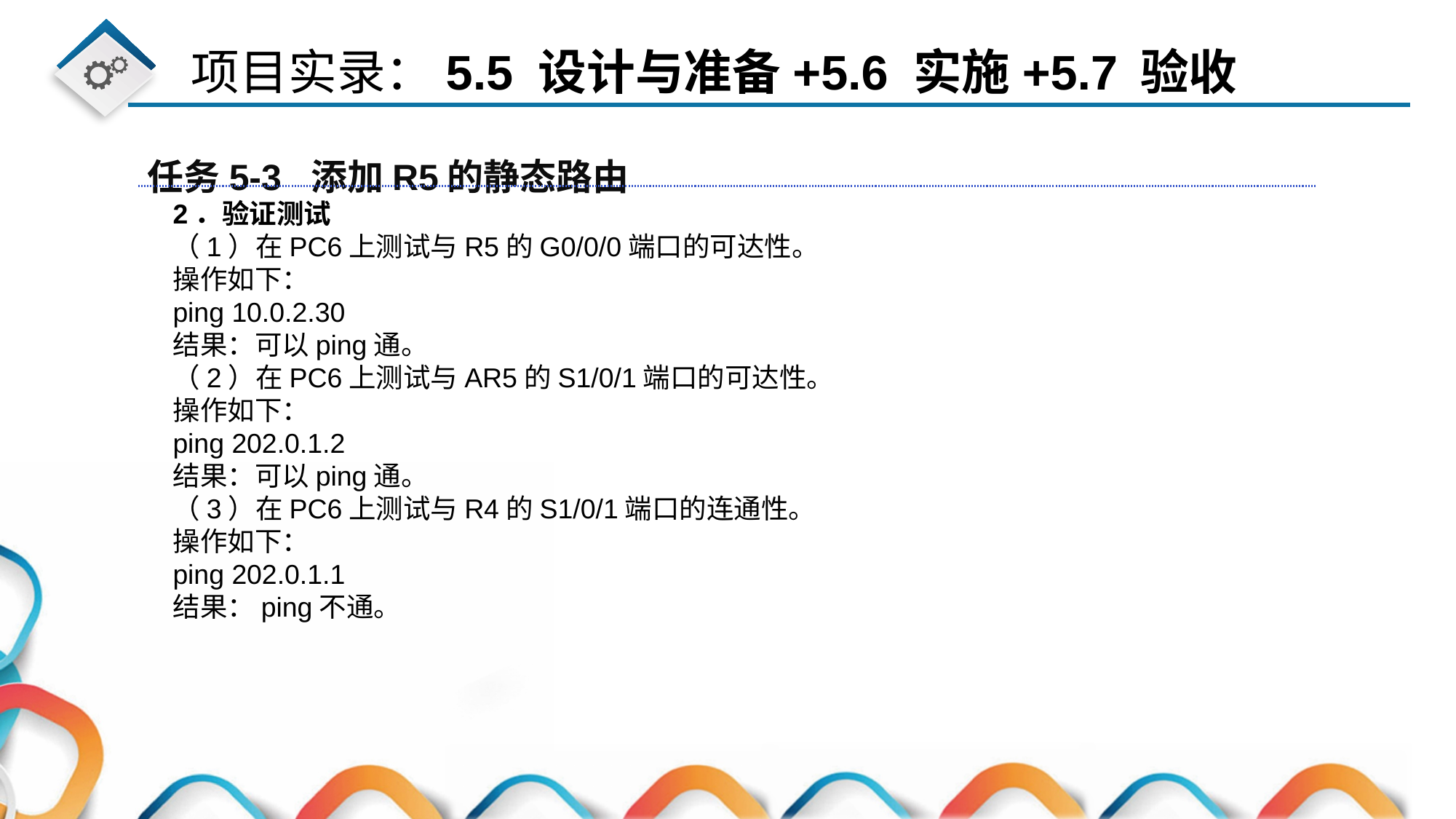

任务5-3  添加R5的静态路由

2．验证测试
（1）在PC6上测试与R5的G0/0/0端口的可达性。
操作如下：
ping 10.0.2.30
结果：可以ping通。
（2）在PC6上测试与AR5的S1/0/1端口的可达性。
操作如下：
ping 202.0.1.2
结果：可以ping通。
（3）在PC6上测试与R4的S1/0/1端口的连通性。
操作如下：
ping 202.0.1.1
结果：ping不通。